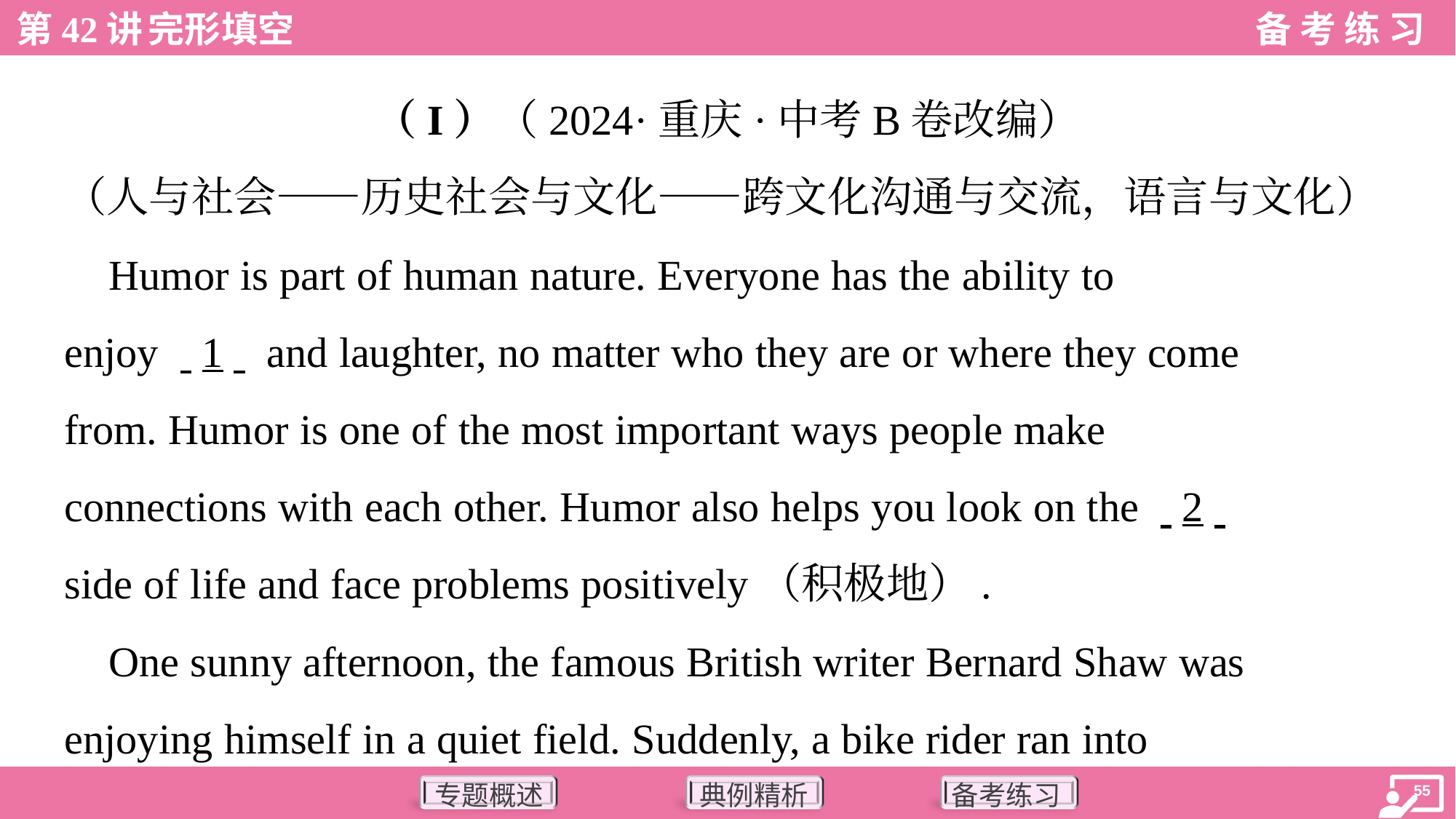

（I）（2024·重庆·中考B卷改编）
（人与社会——历史社会与文化——跨文化沟通与交流，语言与文化）
    Humor is part of human nature. Everyone has the ability to
enjoy . .1. . and laughter, no matter who they are or where they come
from. Humor is one of the most important ways people make
connections with each other. Humor also helps you look on the . .2. .
side of life and face problems positively（积极地）.
    One sunny afternoon, the famous British writer Bernard Shaw was
enjoying himself in a quiet field. Suddenly, a bike rider ran into